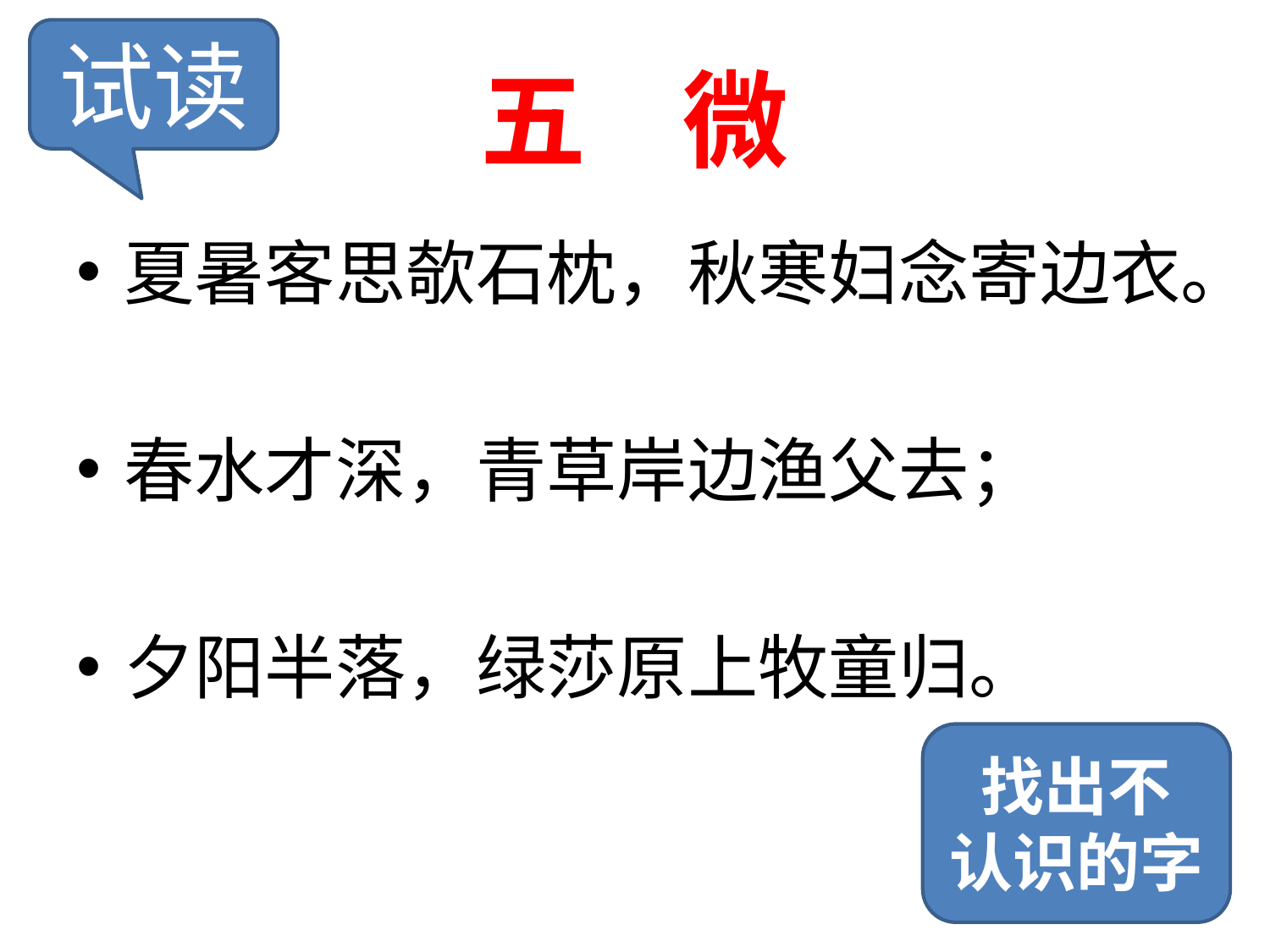

试读
# 五    微
夏暑客思欹石枕，秋寒妇念寄边衣。

春水才深，青草岸边渔父去；

夕阳半落，绿莎原上牧童归。
找出不
认识的字